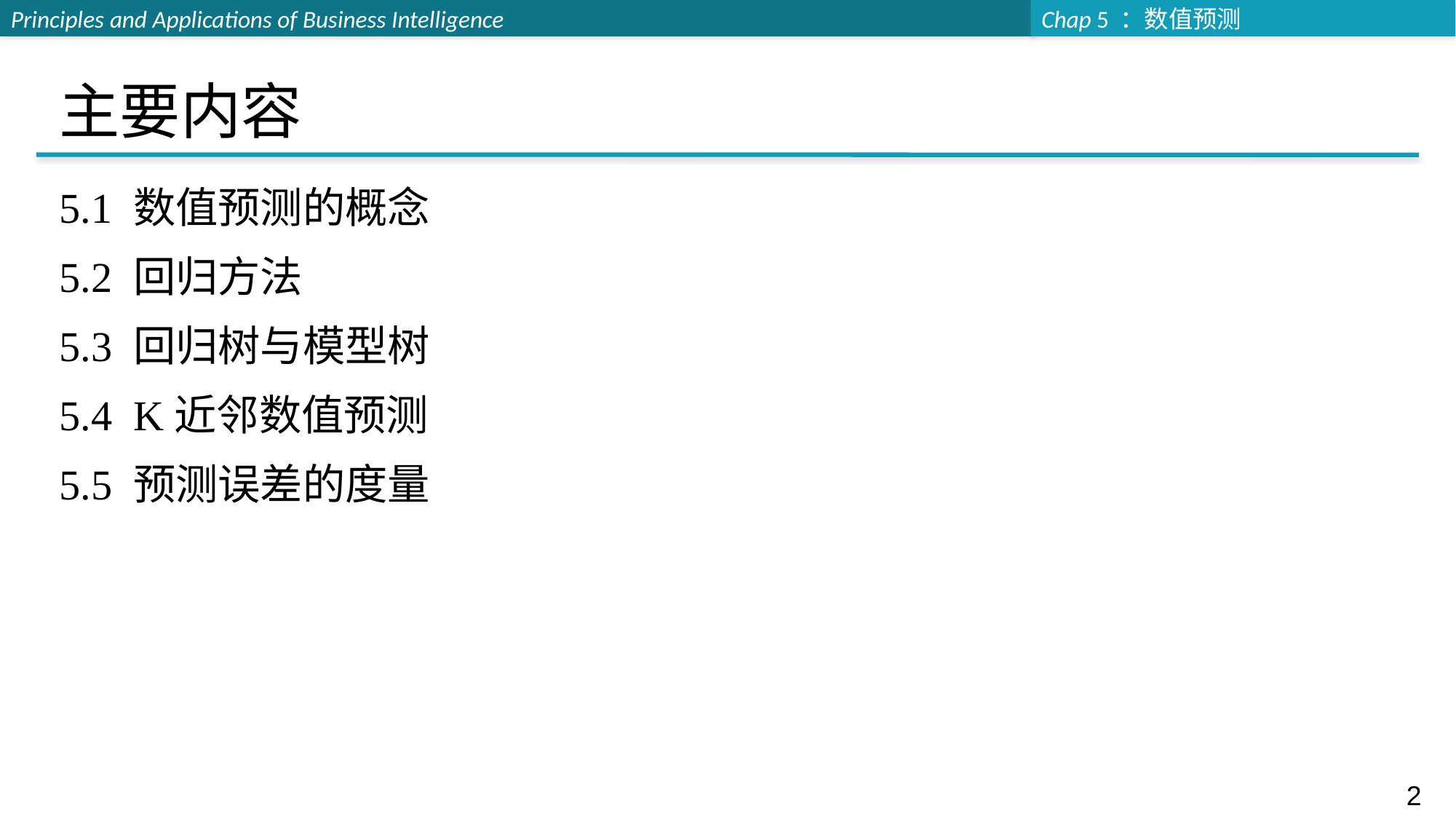

# 主要内容
5.1 数值预测的概念
5.2 回归方法
5.3 回归树与模型树
5.4  K近邻数值预测
5.5 预测误差的度量